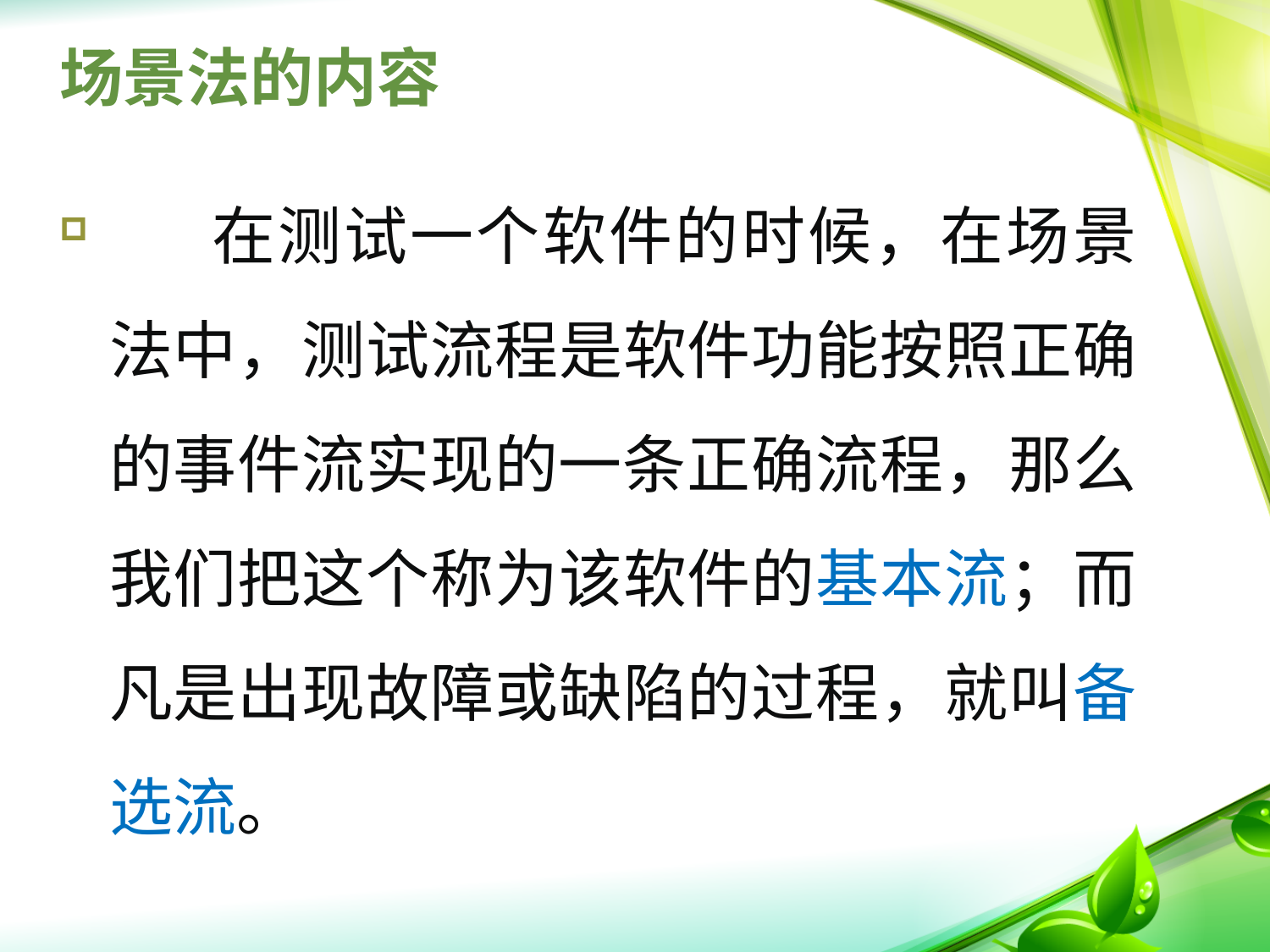

# 场景法的内容
     在测试一个软件的时候，在场景法中，测试流程是软件功能按照正确的事件流实现的一条正确流程，那么我们把这个称为该软件的基本流；而凡是出现故障或缺陷的过程，就叫备选流。